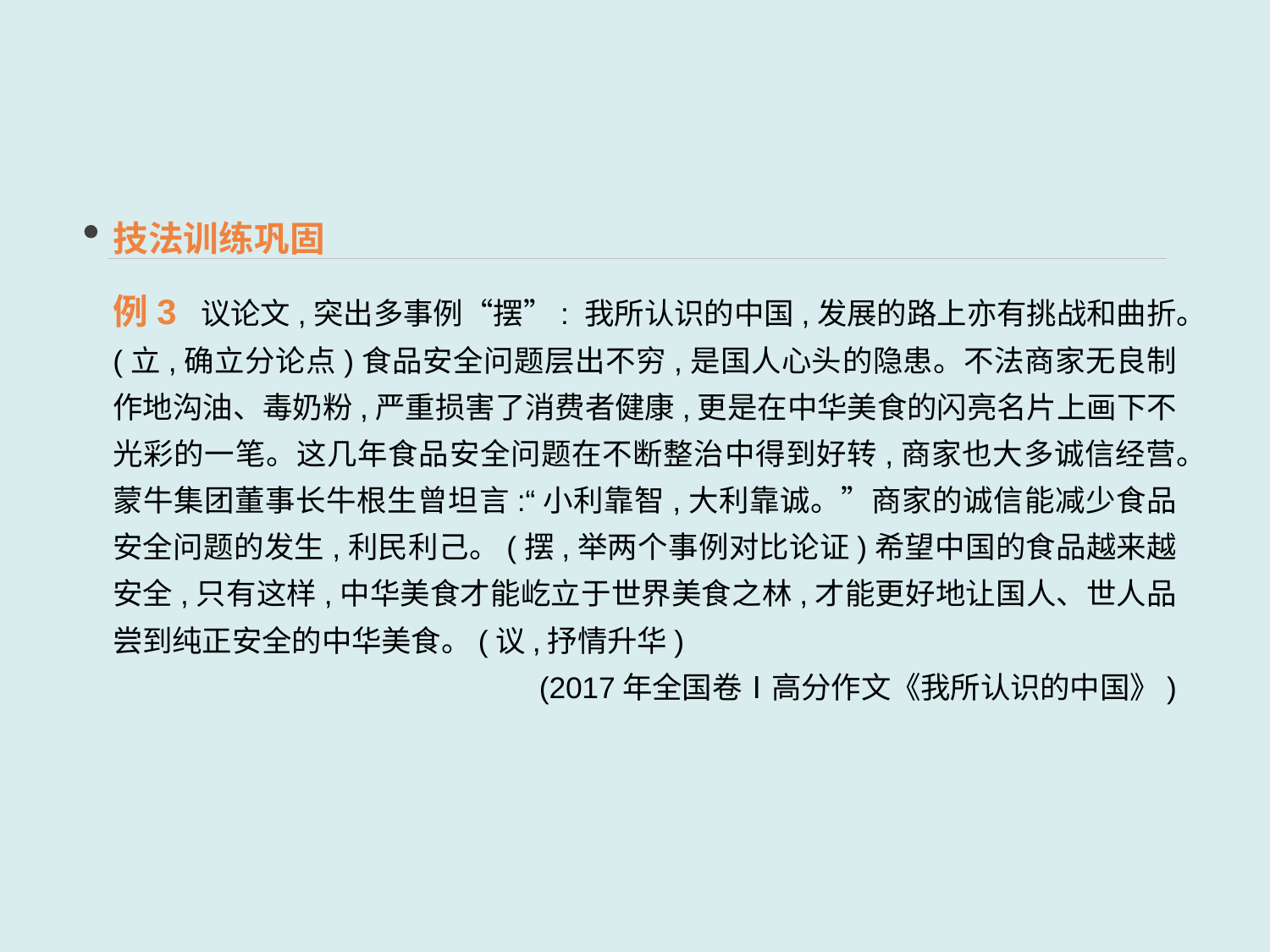

技法训练巩固

例3  议论文,突出多事例“摆”: 我所认识的中国,发展的路上亦有挑战和曲折。(立,确立分论点)食品安全问题层出不穷,是国人心头的隐患。不法商家无良制作地沟油、毒奶粉,严重损害了消费者健康,更是在中华美食的闪亮名片上画下不光彩的一笔。这几年食品安全问题在不断整治中得到好转,商家也大多诚信经营。蒙牛集团董事长牛根生曾坦言:“小利靠智,大利靠诚。”商家的诚信能减少食品安全问题的发生,利民利己。(摆,举两个事例对比论证)希望中国的食品越来越安全,只有这样,中华美食才能屹立于世界美食之林,才能更好地让国人、世人品尝到纯正安全的中华美食。(议,抒情升华)
(2017年全国卷Ⅰ高分作文《我所认识的中国》)